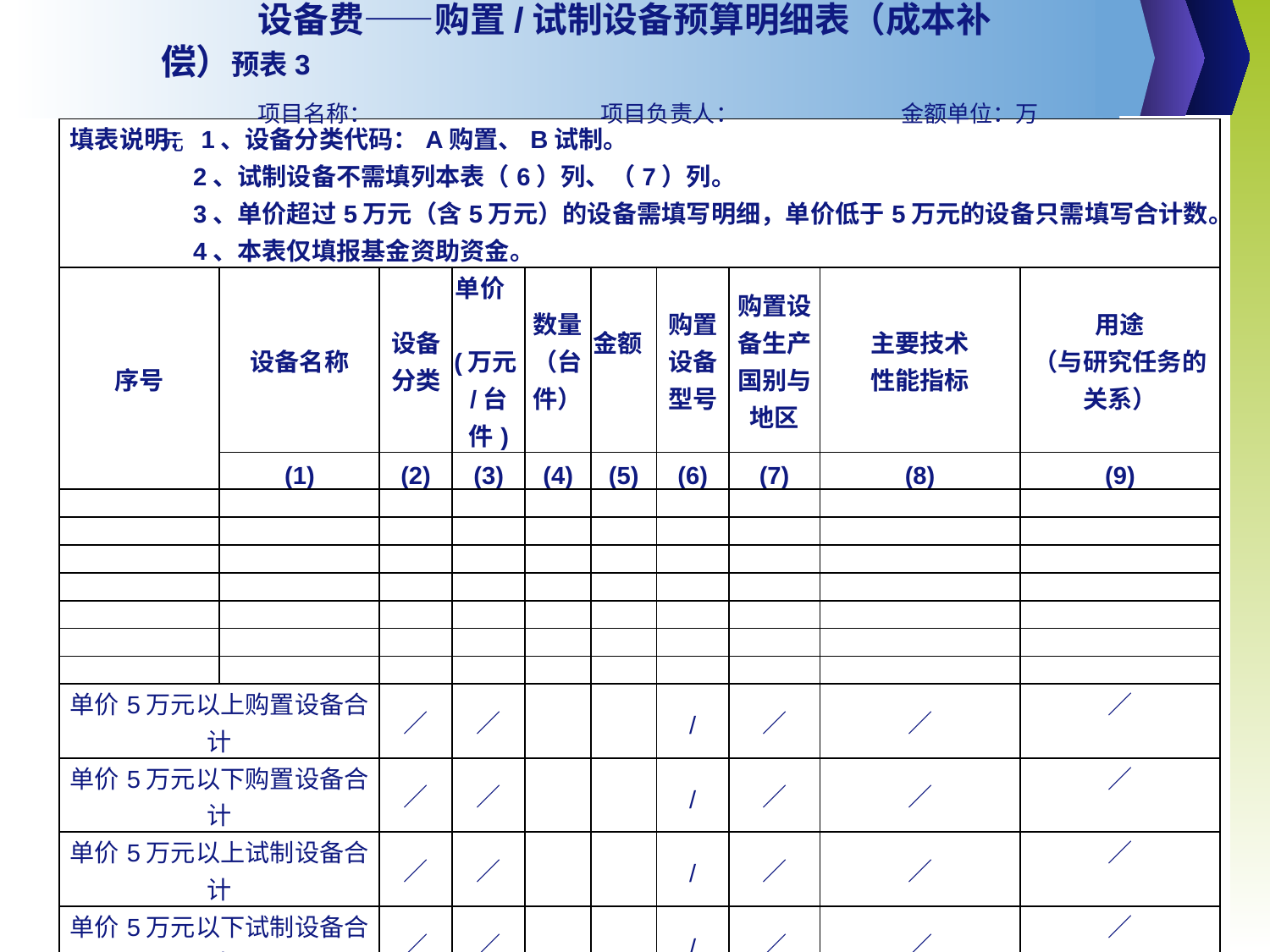

设备费——购置/试制设备预算明细表（成本补偿）预表3
项目名称：                                             项目负责人：                                金额单位：万元

| 填表说明：1、设备分类代码：A购置、B试制。 2、试制设备不需填列本表（6）列、（7）列。 3、单价超过5万元（含5万元）的设备需填写明细，单价低于5万元的设备只需填写合计数。 4、本表仅填报基金资助资金。 |  |  |  |  |  |  |  |  |  |
| --- | --- | --- | --- | --- | --- | --- | --- | --- | --- |
| 序号 | 设备名称 | 设备 分类 | 单价 (万元/台件) | 数量 （台件） | 金额 | 购置设备 型号 | 购置设备生产 国别与地区 | 主要技术 性能指标 | 用途 （与研究任务的关系） |
|  | (1) | (2) | (3) | (4) | (5) | (6) | (7) | (8) | (9) |
|  |  |  |  |  |  |  |  |  |  |
|  |  |  |  |  |  |  |  |  |  |
|  |  |  |  |  |  |  |  |  |  |
|  |  |  |  |  |  |  |  |  |  |
|  |  |  |  |  |  |  |  |  |  |
|  |  |  |  |  |  |  |  |  |  |
|  |  |  |  |  |  |  |  |  |  |
| 单价5万元以上购置设备合计 |  | ／ | ／ |  |  | / | ／ | ／ | ／ |
| 单价5万元以下购置设备合计 |  | ／ | ／ |  |  | / | ／ | ／ | ／ |
| 单价5万元以上试制设备合计 |  | ／ | ／ |  |  | / | ／ | ／ | ／ |
| 单价5万元以下试制设备合计 |  | ／ | ／ |  |  | / | ／ | ／ | ／ |
| 累计 |  | ／ | ／ |  |  | / | ／ | ／ | ／ |